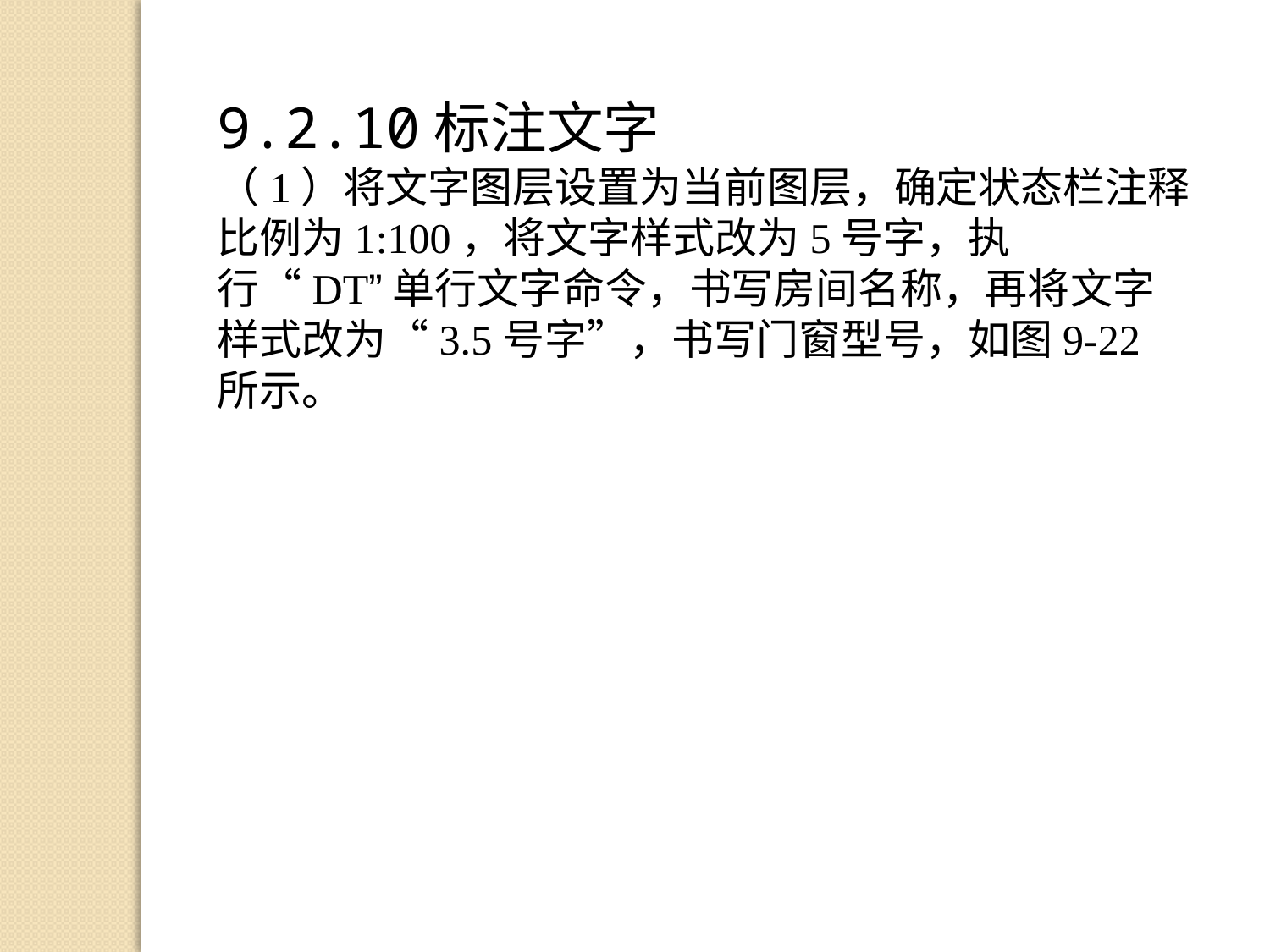

9.2.10标注文字
（1）将文字图层设置为当前图层，确定状态栏注释比例为1:100，将文字样式改为5号字，执行“DT”单行文字命令，书写房间名称，再将文字样式改为“3.5号字”，书写门窗型号，如图9-22所示。